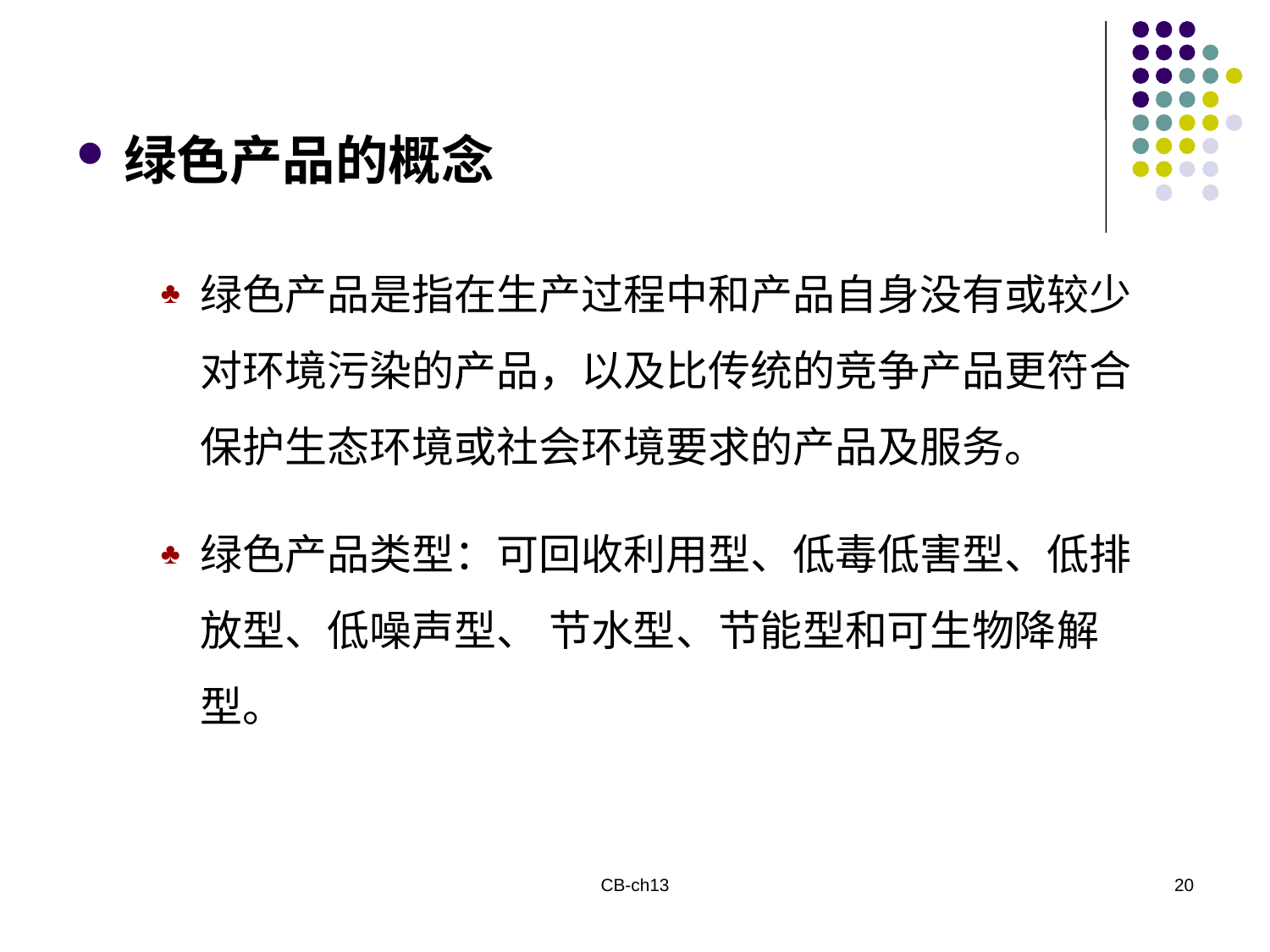

# 绿色产品的概念
绿色产品是指在生产过程中和产品自身没有或较少对环境污染的产品，以及比传统的竞争产品更符合保护生态环境或社会环境要求的产品及服务。
绿色产品类型：可回收利用型、低毒低害型、低排放型、低噪声型、 节水型、节能型和可生物降解型。

CB-ch13
20